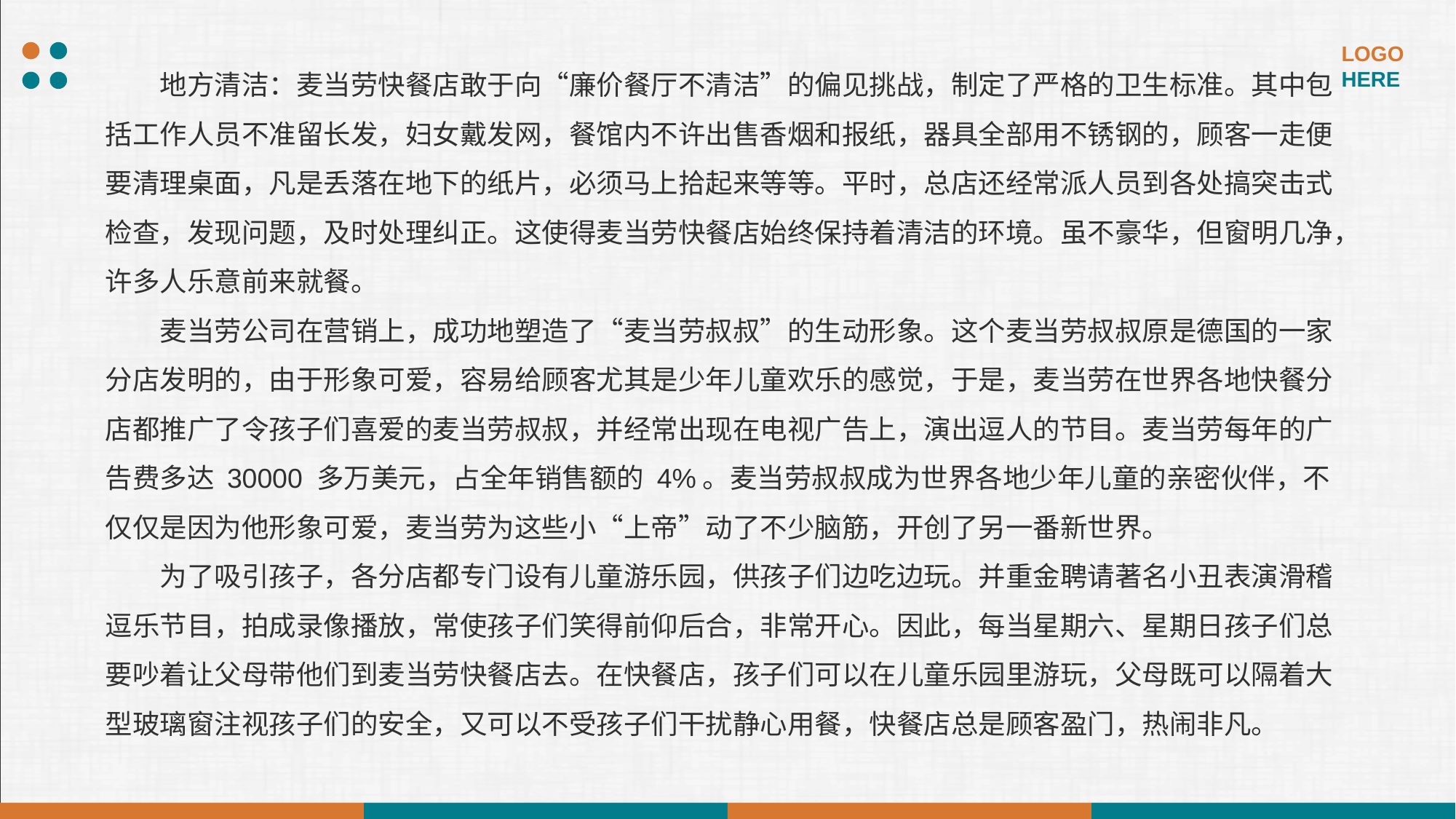

地方清洁：麦当劳快餐店敢于向“廉价餐厅不清洁”的偏见挑战，制定了严格的卫生标准。其中包括工作人员不准留长发，妇女戴发网，餐馆内不许出售香烟和报纸，器具全部用不锈钢的，顾客一走便要清理桌面，凡是丢落在地下的纸片，必须马上拾起来等等。平时，总店还经常派人员到各处搞突击式检查，发现问题，及时处理纠正。这使得麦当劳快餐店始终保持着清洁的环境。虽不豪华，但窗明几净，许多人乐意前来就餐。
麦当劳公司在营销上，成功地塑造了“麦当劳叔叔”的生动形象。这个麦当劳叔叔原是德国的一家分店发明的，由于形象可爱，容易给顾客尤其是少年儿童欢乐的感觉，于是，麦当劳在世界各地快餐分店都推广了令孩子们喜爱的麦当劳叔叔，并经常出现在电视广告上，演出逗人的节目。麦当劳每年的广告费多达 30000 多万美元，占全年销售额的 4%。麦当劳叔叔成为世界各地少年儿童的亲密伙伴，不仅仅是因为他形象可爱，麦当劳为这些小“上帝”动了不少脑筋，开创了另一番新世界。
为了吸引孩子，各分店都专门设有儿童游乐园，供孩子们边吃边玩。并重金聘请著名小丑表演滑稽逗乐节目，拍成录像播放，常使孩子们笑得前仰后合，非常开心。因此，每当星期六、星期日孩子们总要吵着让父母带他们到麦当劳快餐店去。在快餐店，孩子们可以在儿童乐园里游玩，父母既可以隔着大型玻璃窗注视孩子们的安全，又可以不受孩子们干扰静心用餐，快餐店总是顾客盈门，热闹非凡。